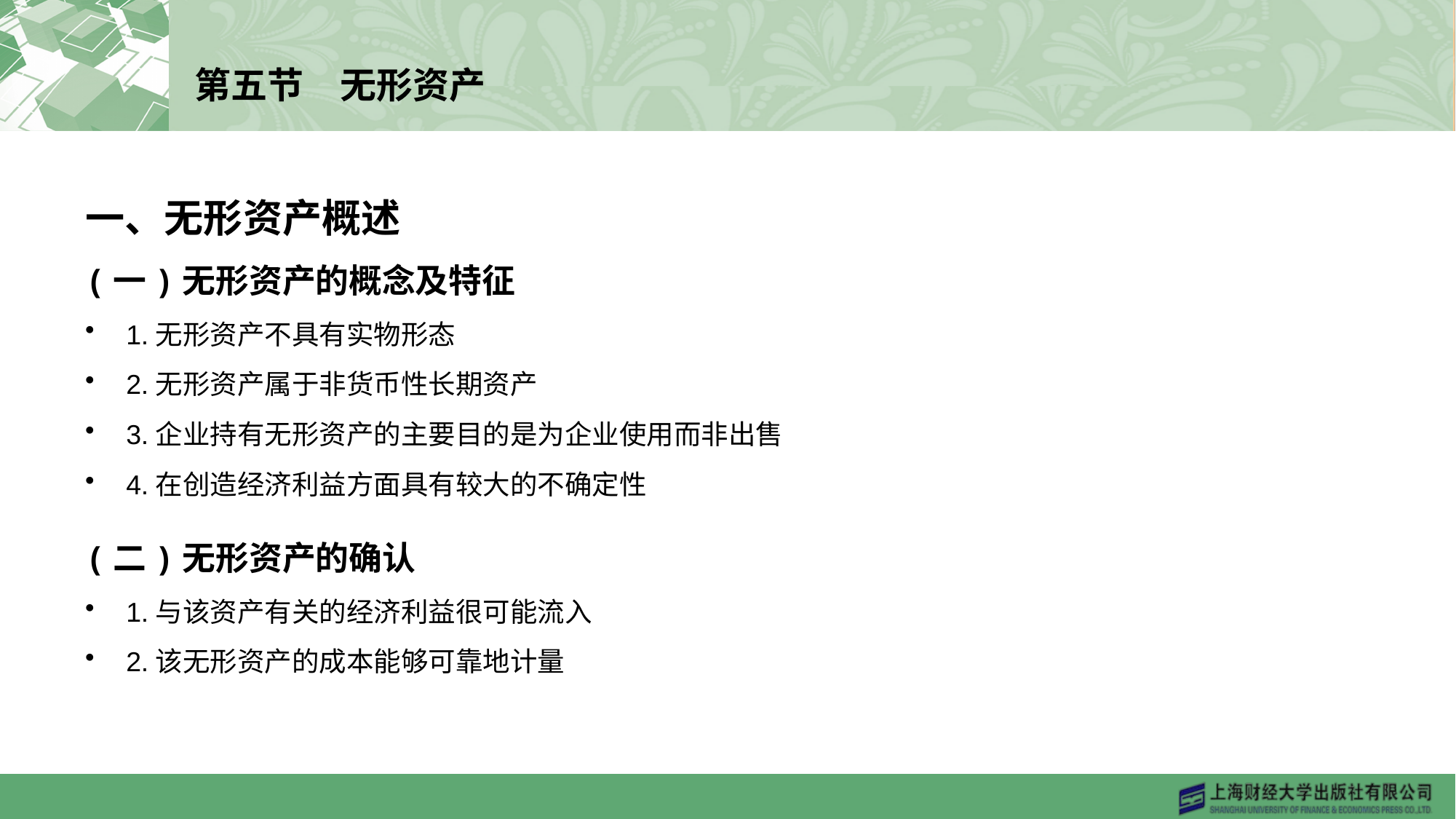

# 第五节　无形资产
一、无形资产概述
(一)无形资产的概念及特征
1.无形资产不具有实物形态
2.无形资产属于非货币性长期资产
3.企业持有无形资产的主要目的是为企业使用而非出售
4.在创造经济利益方面具有较大的不确定性
(二)无形资产的确认
1.与该资产有关的经济利益很可能流入
2.该无形资产的成本能够可靠地计量